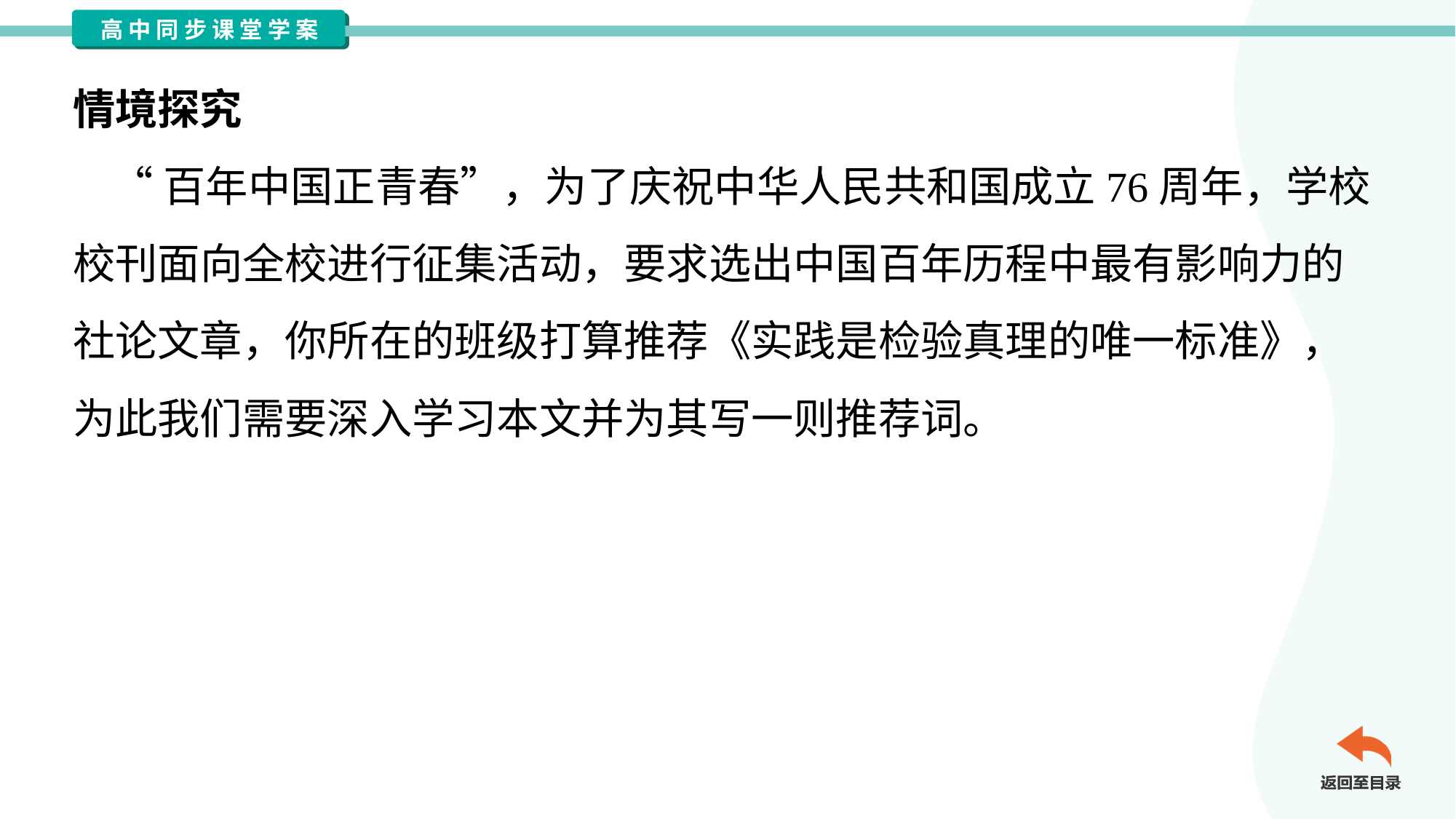

情境探究
    “百年中国正青春”，为了庆祝中华人民共和国成立76周年，学校
校刊面向全校进行征集活动，要求选出中国百年历程中最有影响力的
社论文章，你所在的班级打算推荐《实践是检验真理的唯一标准》，
为此我们需要深入学习本文并为其写一则推荐词。